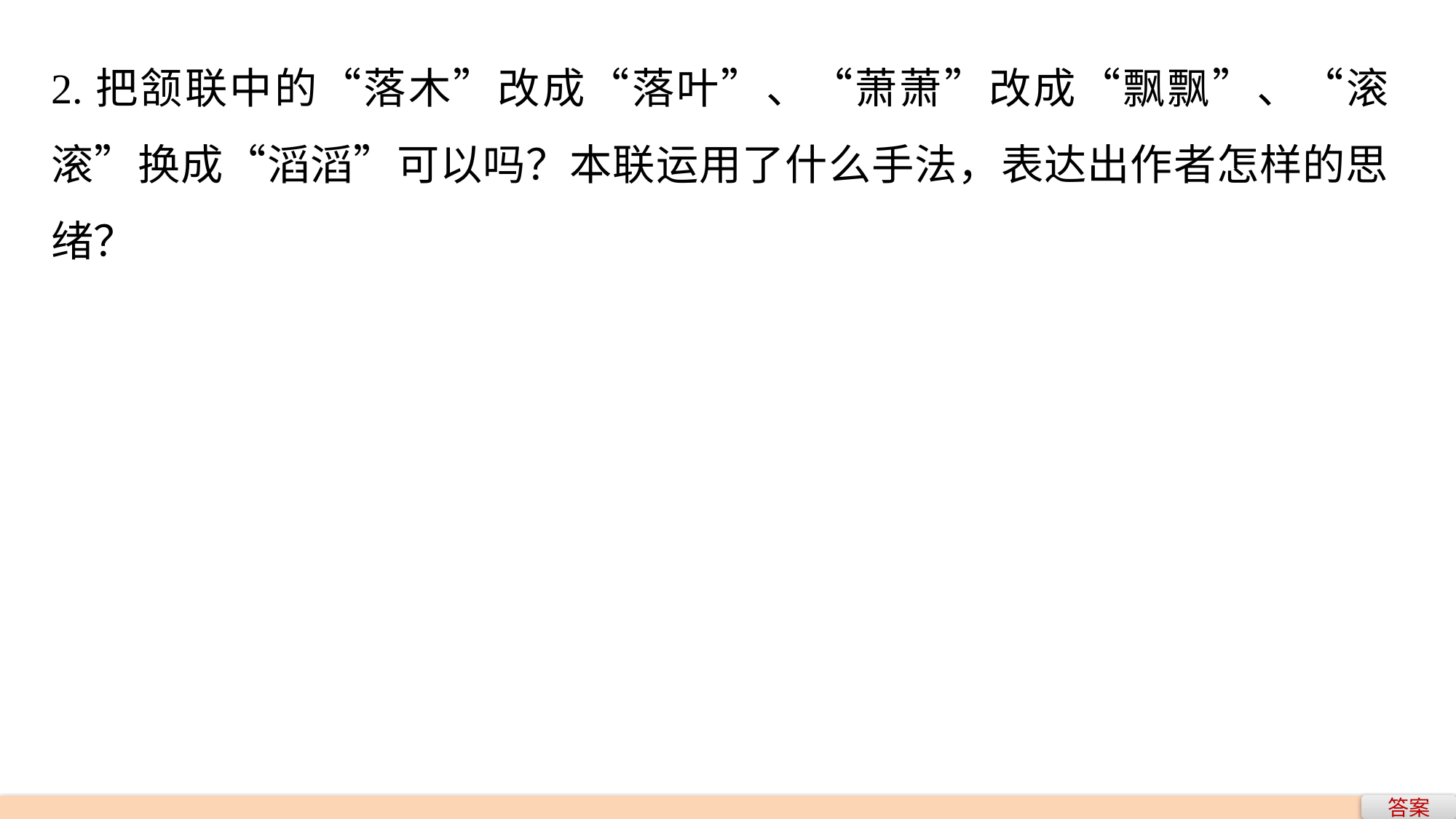

2.把颔联中的“落木”改成“落叶”、“萧萧”改成“飘飘”、“滚滚”换成“滔滔”可以吗？本联运用了什么手法，表达出作者怎样的思绪？
答案